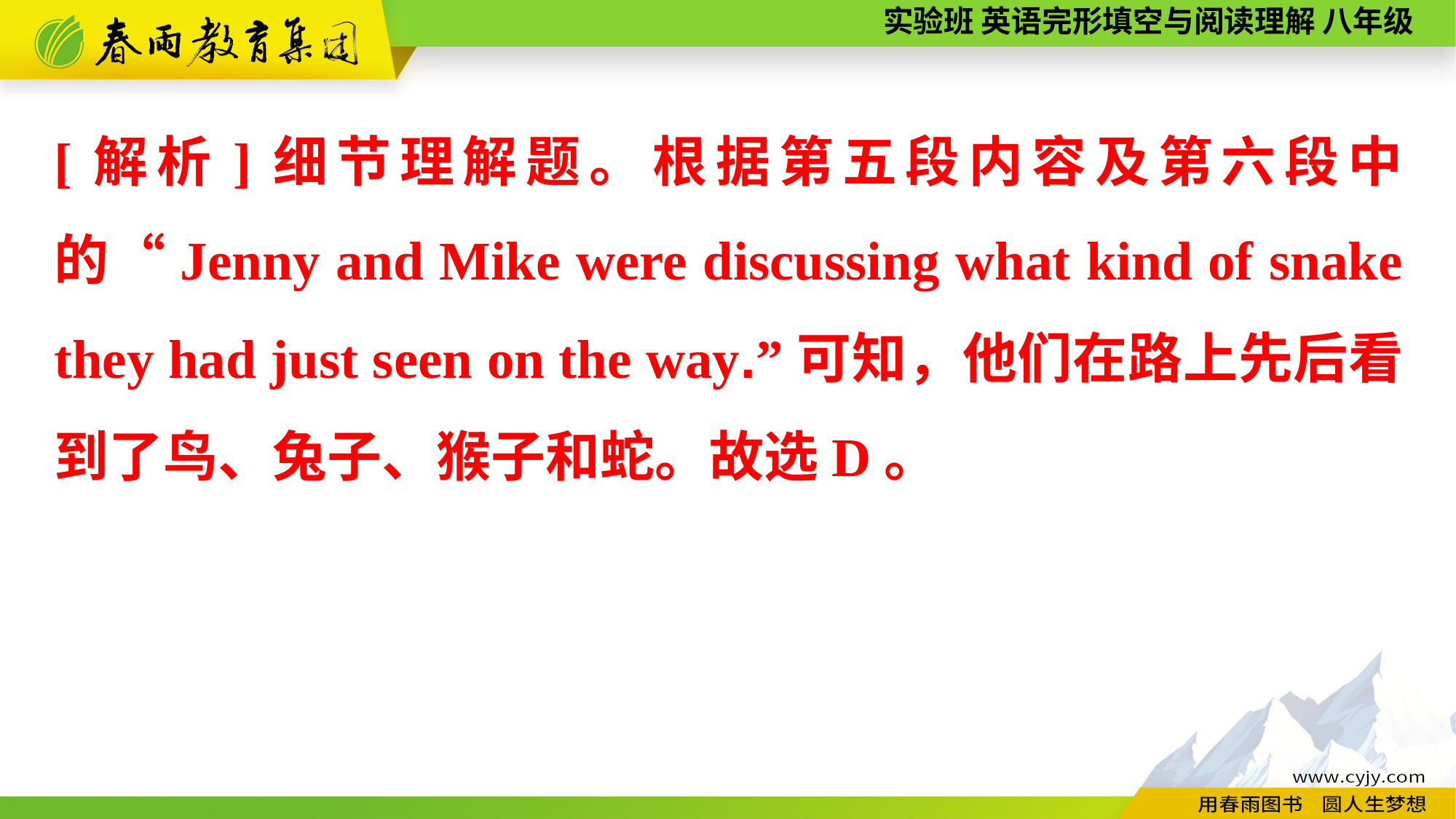

[解析]细节理解题。根据第五段内容及第六段中的“Jenny and Mike were discussing what kind of snake they had just seen on the way.”可知，他们在路上先后看到了鸟、兔子、猴子和蛇。故选D。